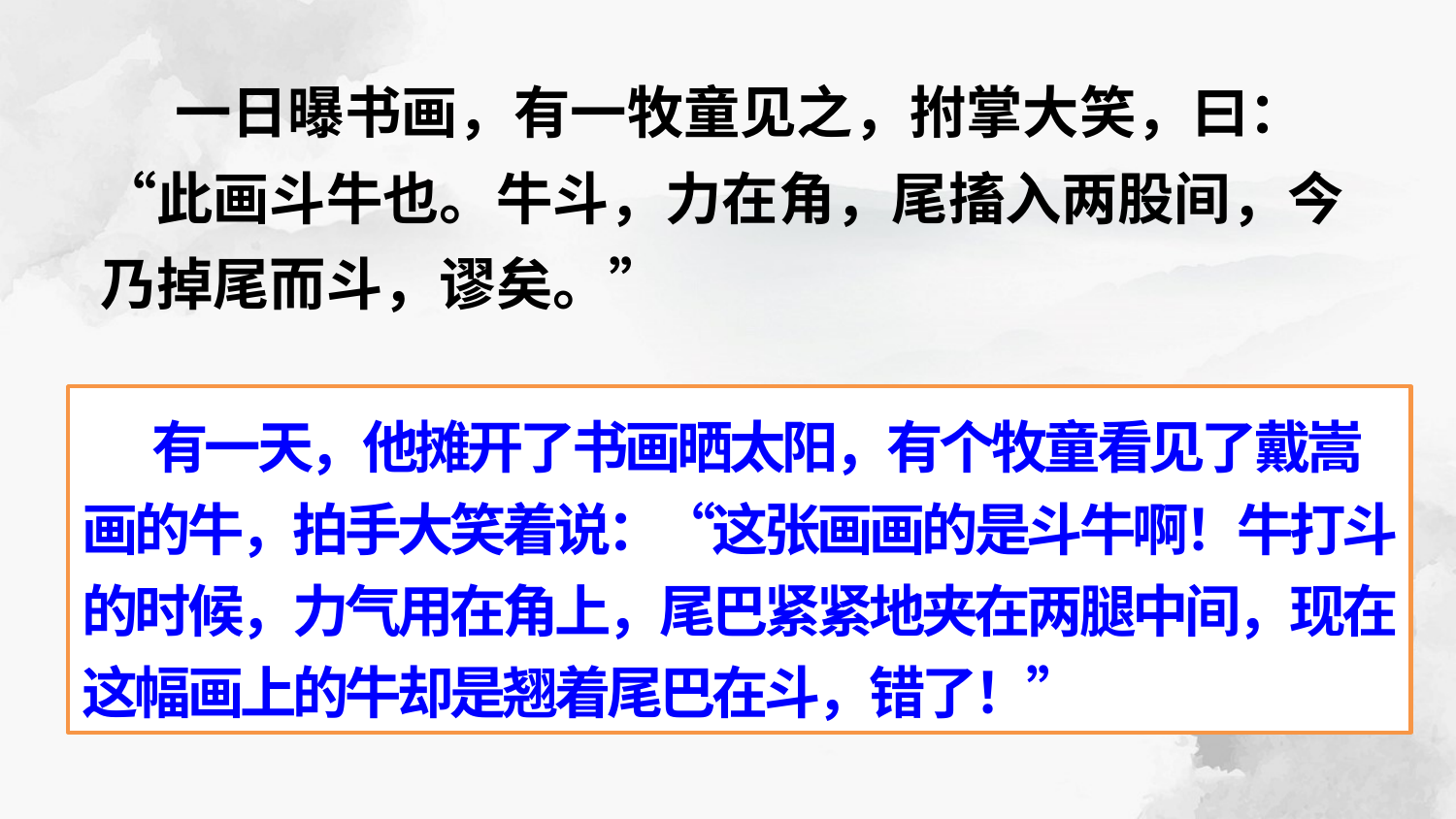

一日曝书画，有一牧童见之，拊掌大笑，曰：“此画斗牛也。牛斗，力在角，尾搐入两股间，今乃掉尾而斗，谬矣。”
    有一天，他摊开了书画晒太阳，有个牧童看见了戴嵩画的牛，拍手大笑着说：“这张画画的是斗牛啊！牛打斗的时候，力气用在角上，尾巴紧紧地夹在两腿中间，现在这幅画上的牛却是翘着尾巴在斗，错了！”